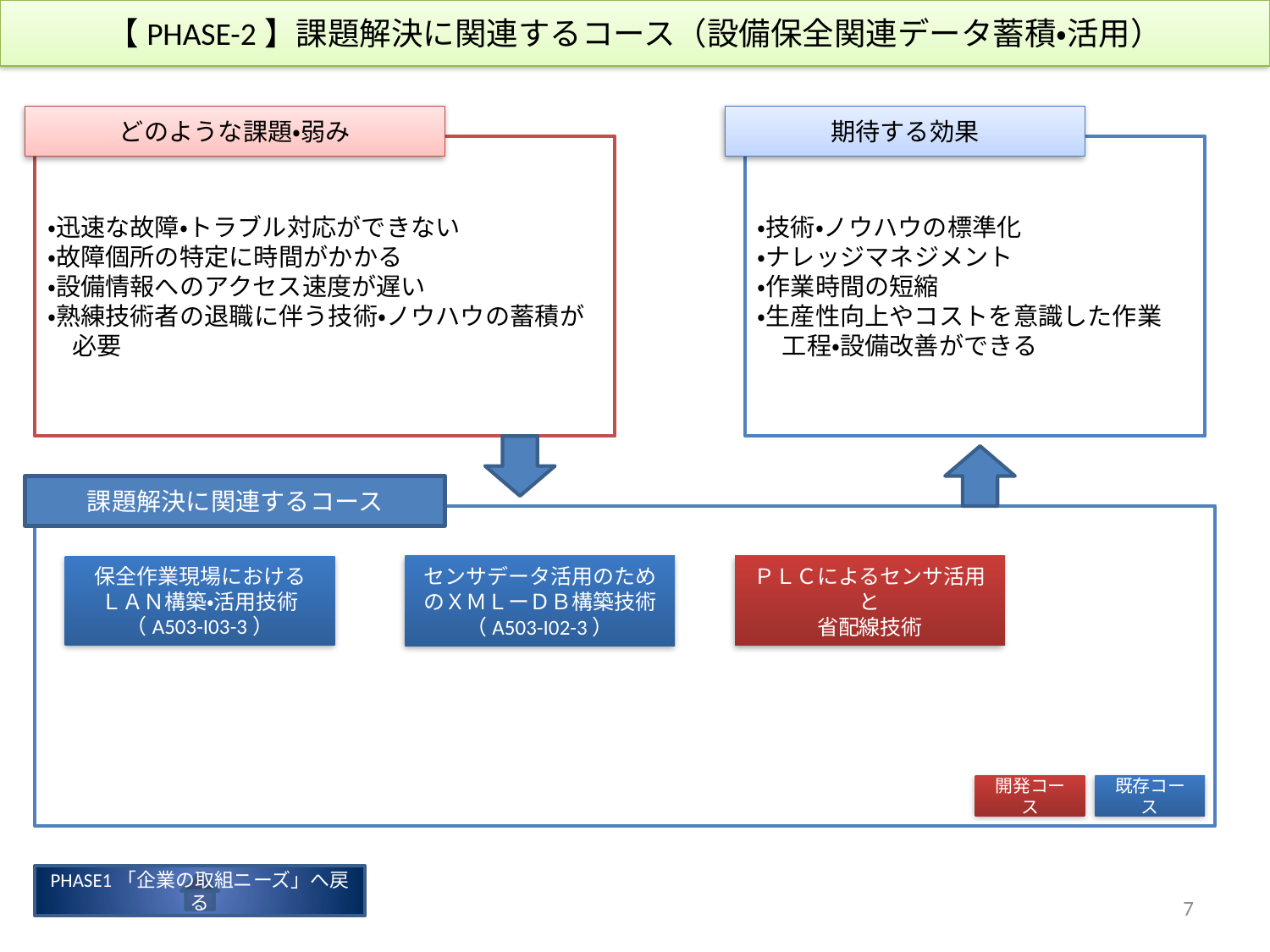

【PHASE-2】課題解決に関連するコース（設備保全関連データ蓄積・活用）
どのような課題・弱み
期待する効果
・迅速な故障・トラブル対応ができない
・故障個所の特定に時間がかかる
・設備情報へのアクセス速度が遅い
・熟練技術者の退職に伴う技術・ノウハウの蓄積が
　必要
・技術・ノウハウの標準化
・ナレッジマネジメント
・作業時間の短縮
・生産性向上やコストを意識した作業
　工程・設備改善ができる

課題解決に関連するコース

保全作業現場における
ＬＡＮ構築・活用技術
（A503-I03-3）
センサデータ活用のためのＸＭＬーＤＢ構築技術
（A503-I02-3）
ＰＬＣによるセンサ活用と
省配線技術
開発コース
既存コース
PHASE1「企業の取組ニーズ」へ戻る
7